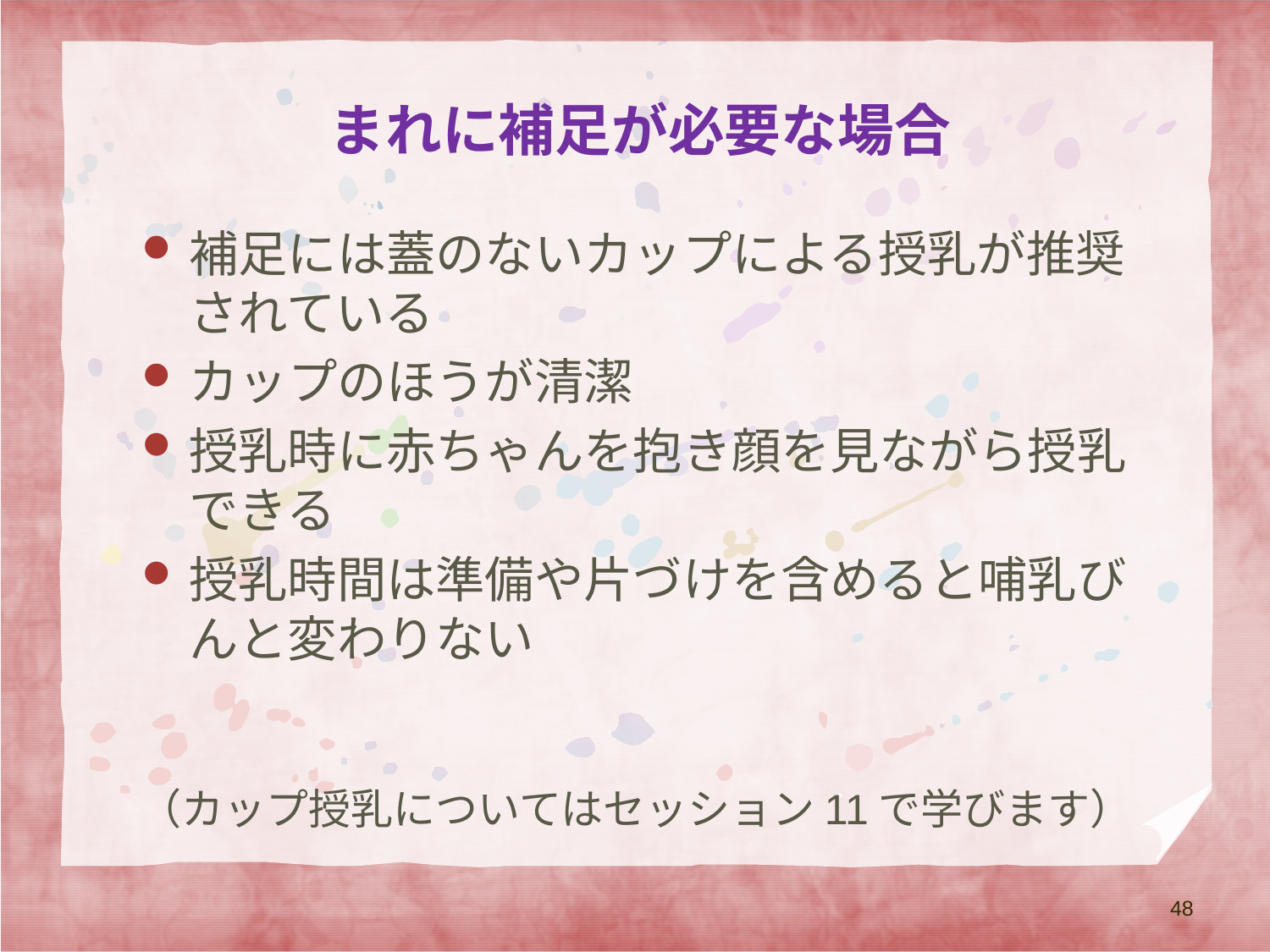

# まれに補足が必要な場合
補足には蓋のないカップによる授乳が推奨されている
カップのほうが清潔
授乳時に赤ちゃんを抱き顔を見ながら授乳できる
授乳時間は準備や片づけを含めると哺乳びんと変わりない

（カップ授乳についてはセッション11で学びます）
48